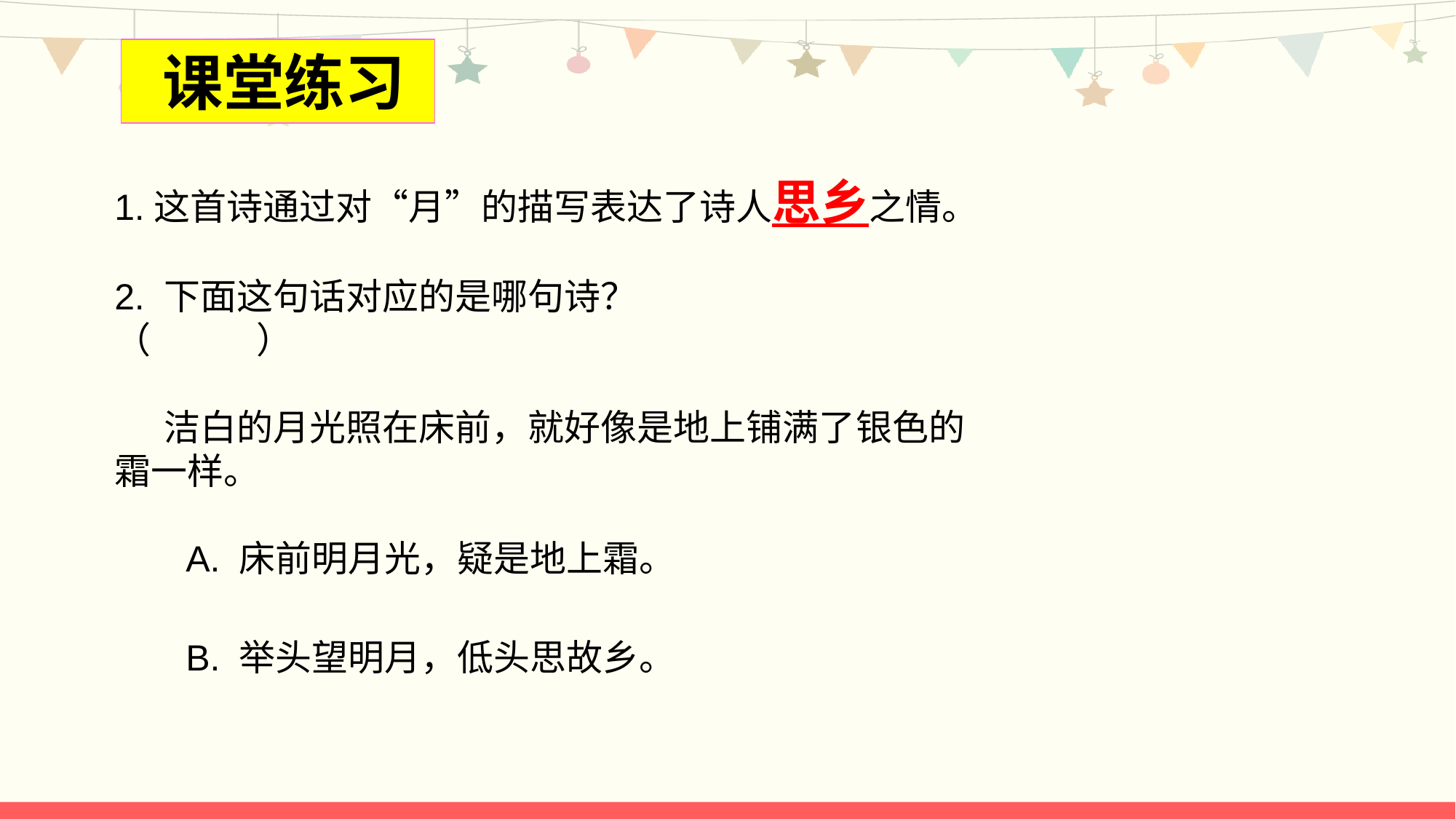

课堂练习
1.这首诗通过对“月”的描写表达了诗人思乡之情。

2. 下面这句话对应的是哪句诗？
（             ）

     洁白的月光照在床前，就好像是地上铺满了银色的霜一样。

       A. 床前明月光，疑是地上霜。

       B. 举头望明月，低头思故乡。